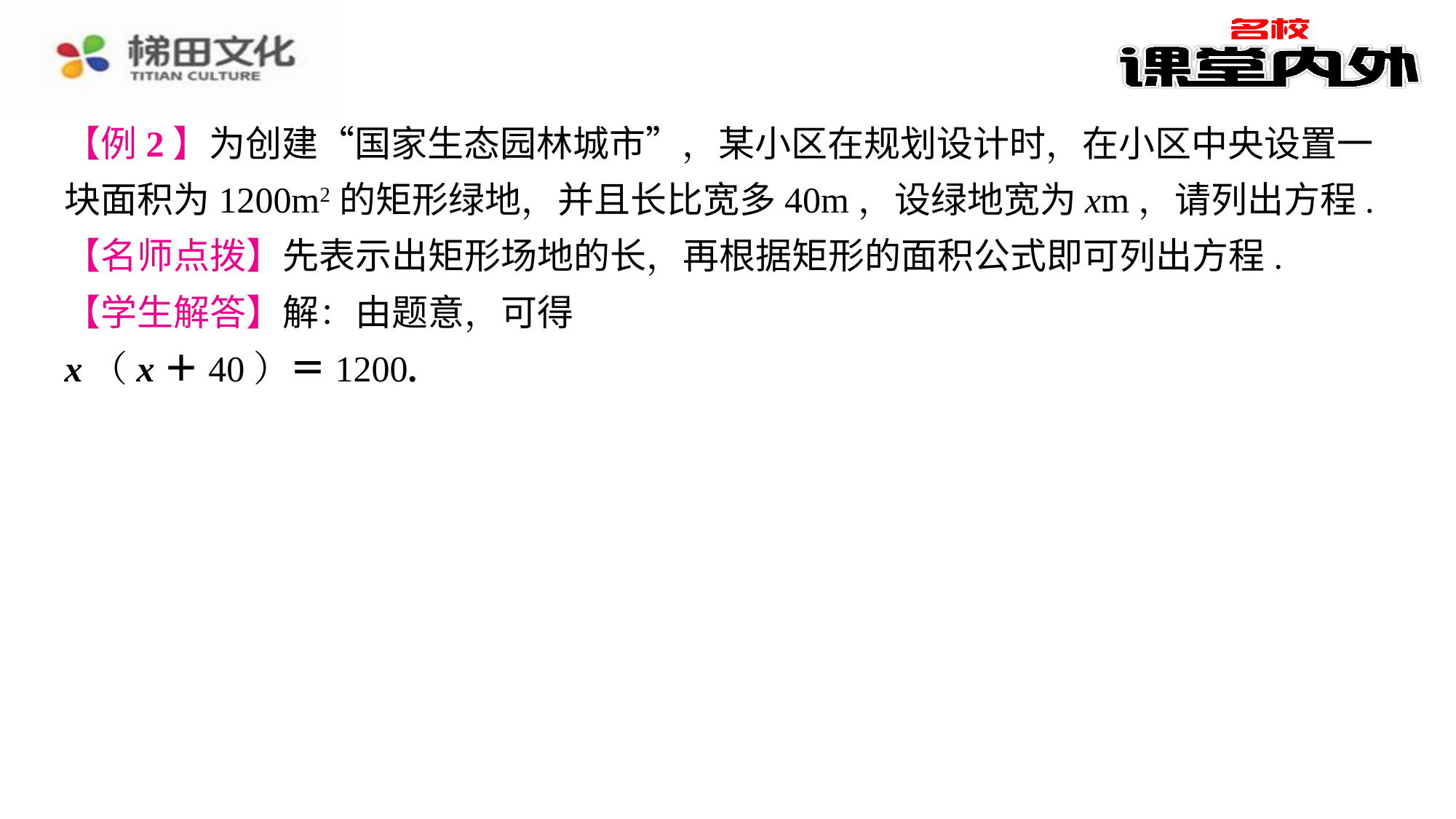

【例2】为创建“国家生态园林城市”，某小区在规划设计时，在小区中央设置一块面积为1200m2的矩形绿地，并且长比宽多40m，设绿地宽为xm，请列出方程.
【名师点拨】先表示出矩形场地的长，再根据矩形的面积公式即可列出方程.
【学生解答】解：由题意，可得
x（x＋40）＝1200.